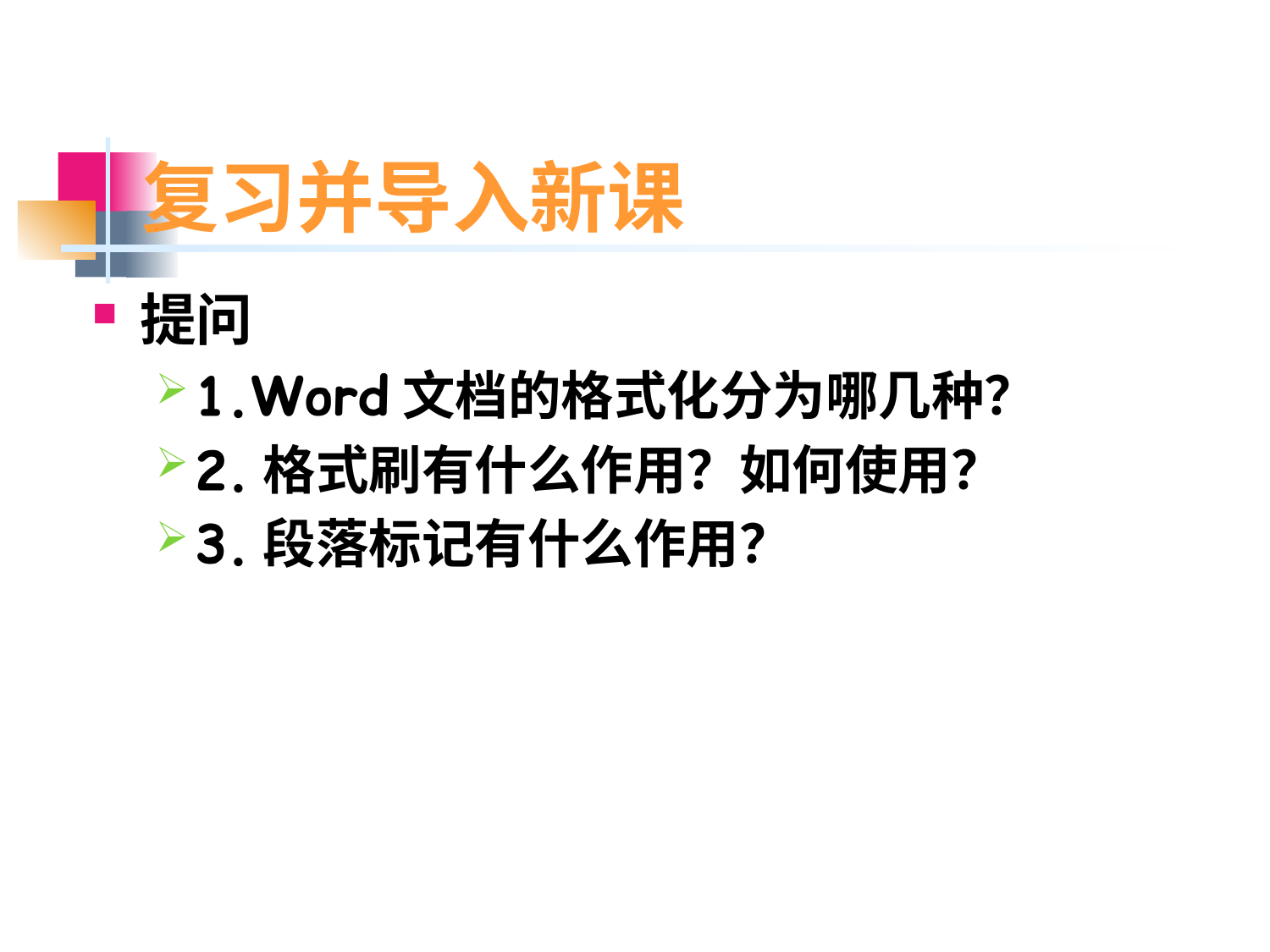

# 复习并导入新课
提问
1.Word文档的格式化分为哪几种？
2.格式刷有什么作用？如何使用？
3.段落标记有什么作用？